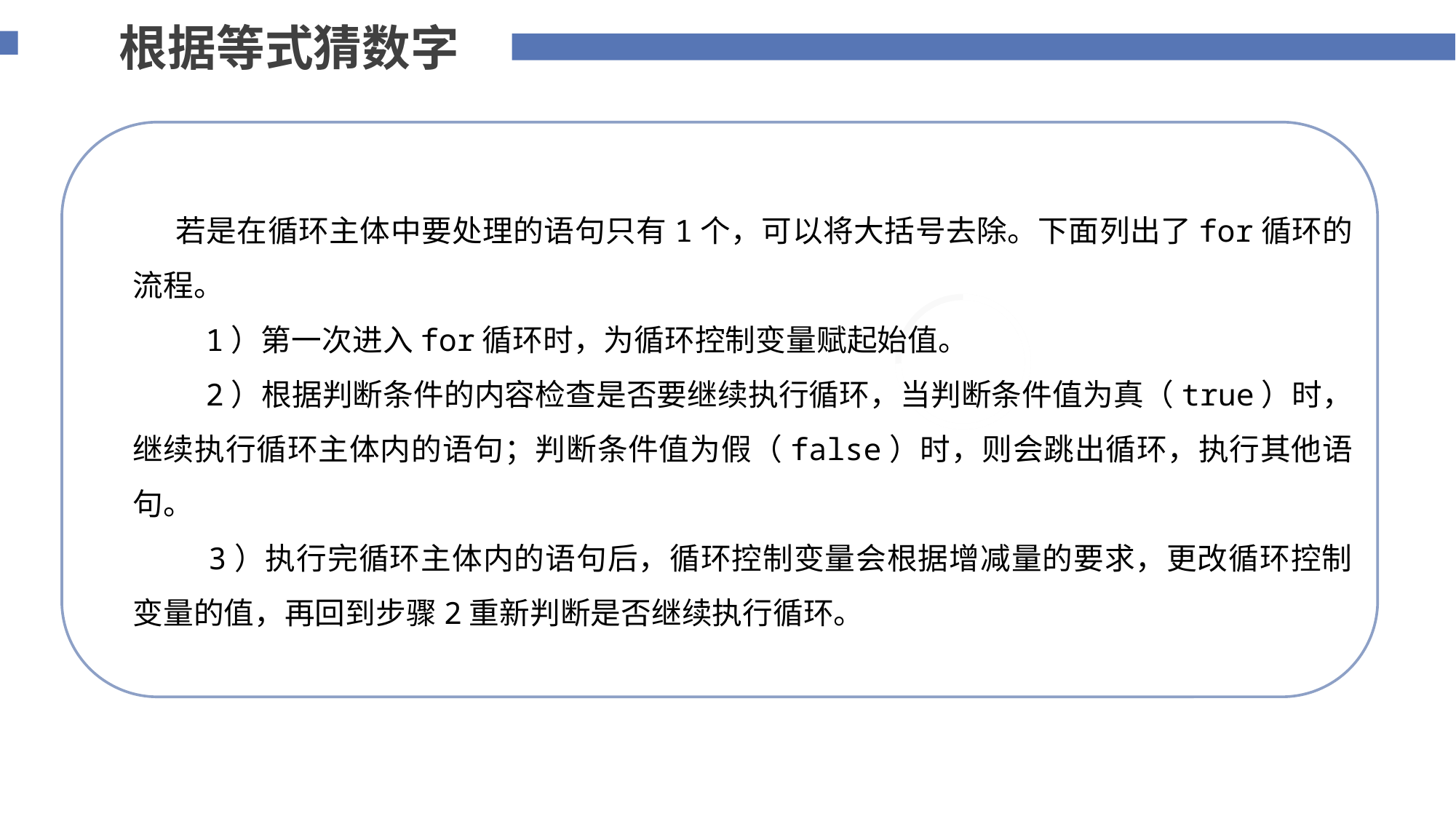

根据等式猜数字

     若是在循环主体中要处理的语句只有1个，可以将大括号去除。下面列出了for循环的流程。
    1）第一次进入for循环时，为循环控制变量赋起始值。
    2）根据判断条件的内容检查是否要继续执行循环，当判断条件值为真（true）时，继续执行循环主体内的语句；判断条件值为假（false）时，则会跳出循环，执行其他语句。
    3）执行完循环主体内的语句后，循环控制变量会根据增减量的要求，更改循环控制变量的值，再回到步骤2重新判断是否继续执行循环。

添加标题内容
您的内容打在这里，或者通过复制您的文本后，在此框中选择粘贴，并选择只保留文字。

75%